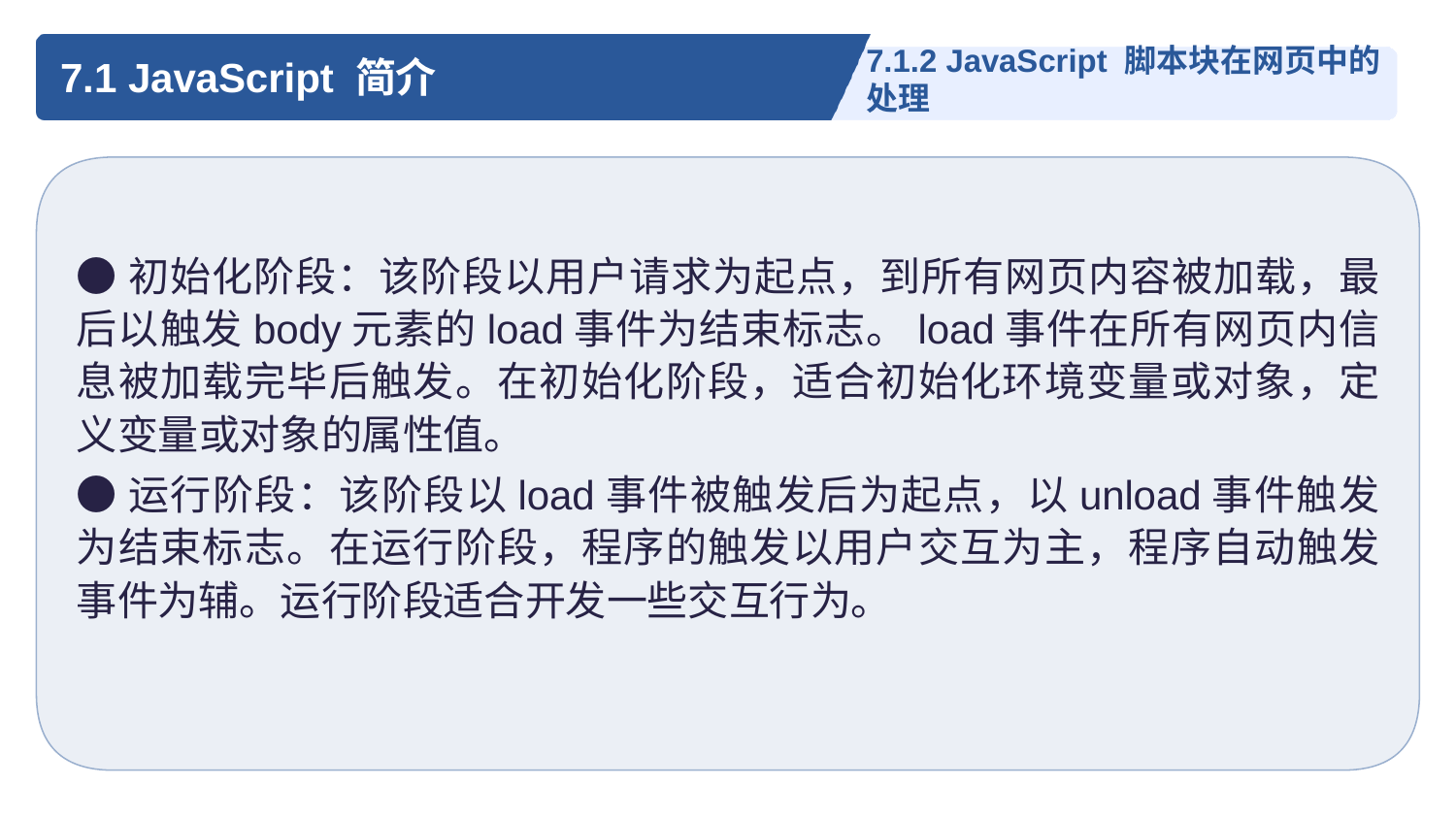

7.1 JavaScript 简介
7.1.2 JavaScript 脚本块在网页中的处理

●初始化阶段：该阶段以用户请求为起点，到所有网页内容被加载，最后以触发body元素的load事件为结束标志。load事件在所有网页内信息被加载完毕后触发。在初始化阶段，适合初始化环境变量或对象，定义变量或对象的属性值。
●运行阶段：该阶段以load事件被触发后为起点，以unload事件触发为结束标志。在运行阶段，程序的触发以用户交互为主，程序自动触发事件为辅。运行阶段适合开发一些交互行为。